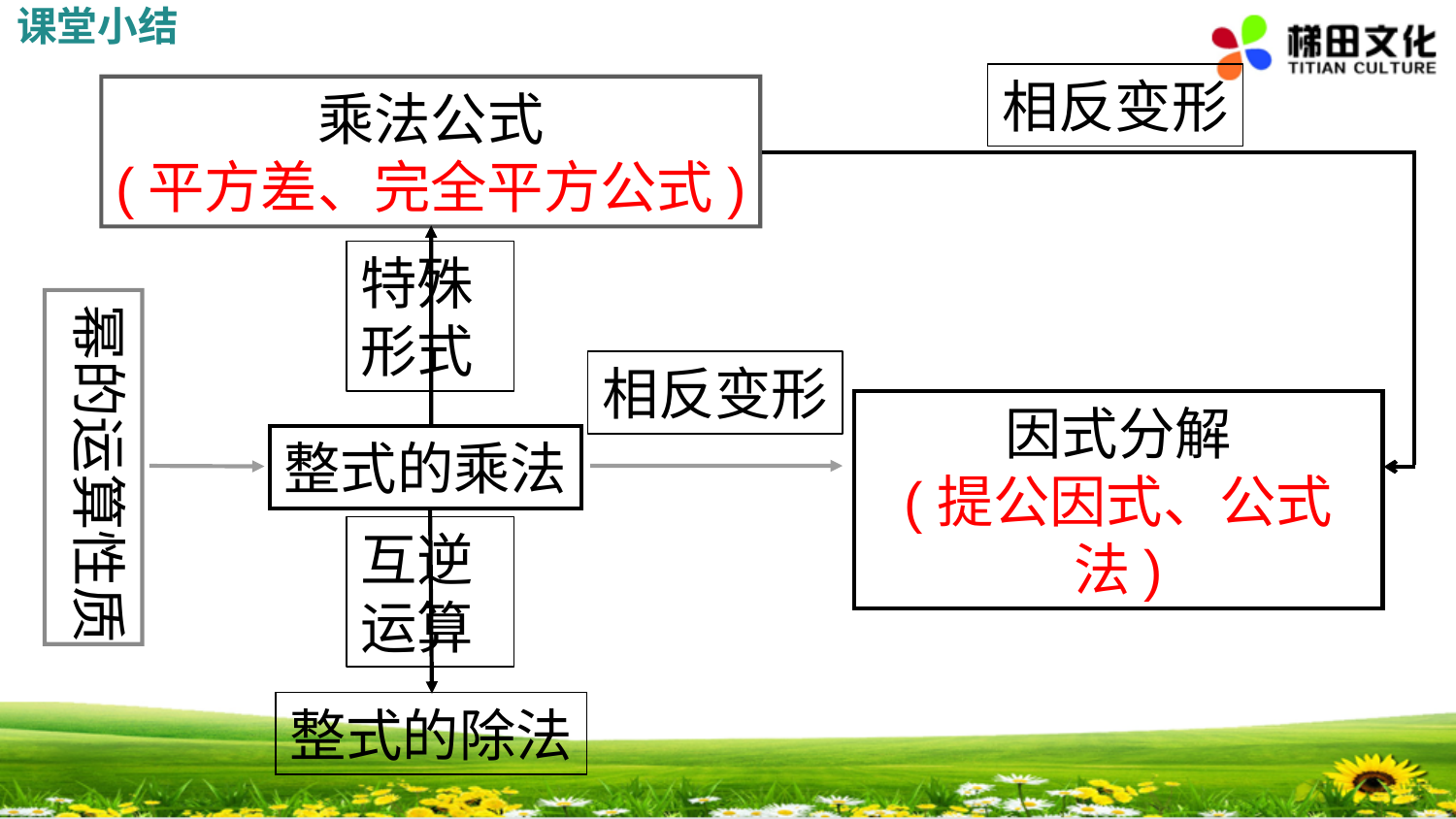

课堂小结
相反变形
乘法公式
(平方差、完全平方公式)

特殊
形式
幂的运算性质
相反变形
因式分解
(提公因式、公式法)
整式的乘法

互逆运算
整式的除法